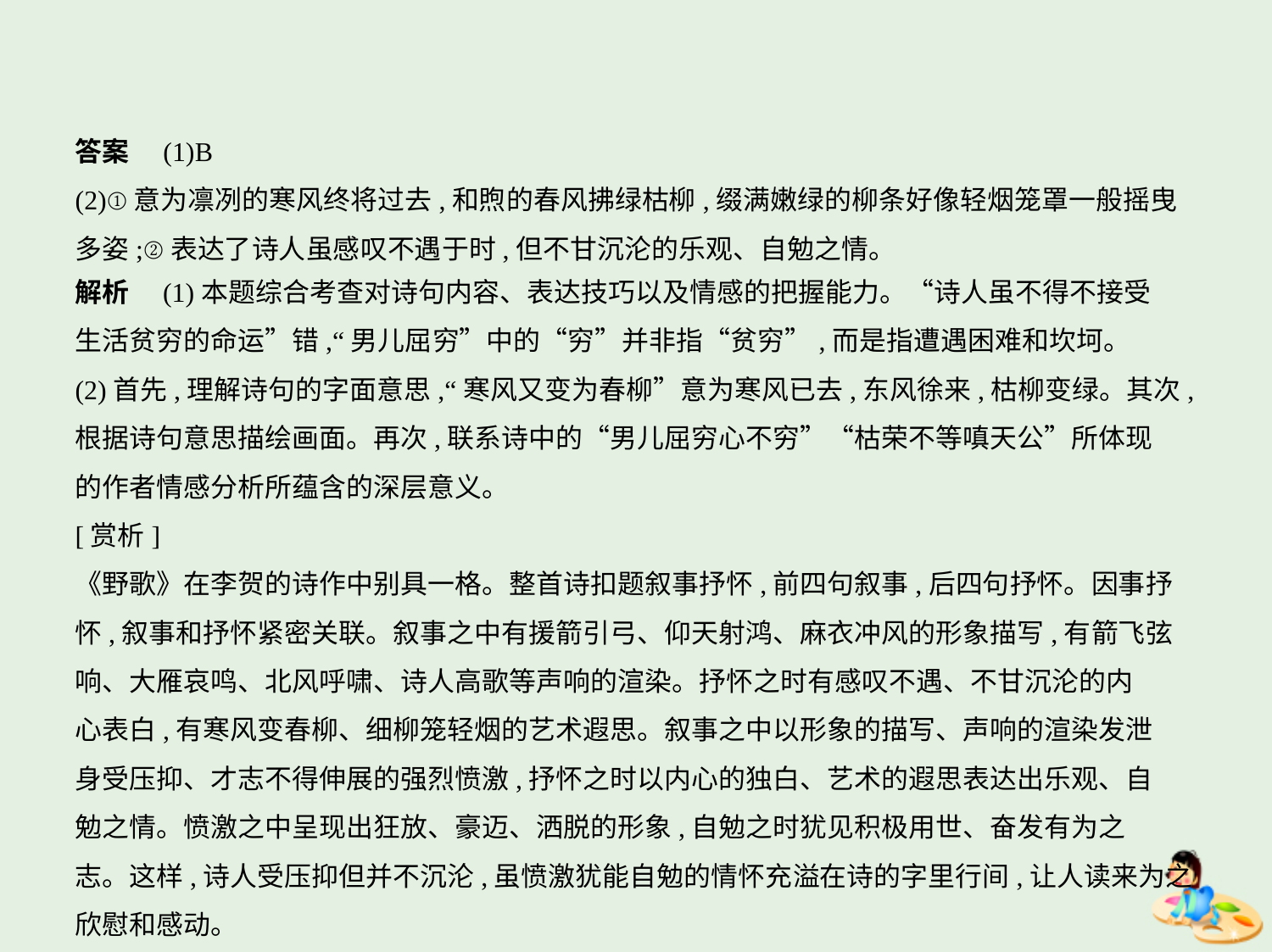

答案　(1)B
(2)①意为凛冽的寒风终将过去,和煦的春风拂绿枯柳,缀满嫩绿的柳条好像轻烟笼罩一般摇曳
多姿;②表达了诗人虽感叹不遇于时,但不甘沉沦的乐观、自勉之情。
解析　(1)本题综合考查对诗句内容、表达技巧以及情感的把握能力。“诗人虽不得不接受
生活贫穷的命运”错,“男儿屈穷”中的“穷”并非指“贫穷”,而是指遭遇困难和坎坷。
(2)首先,理解诗句的字面意思,“寒风又变为春柳”意为寒风已去,东风徐来,枯柳变绿。其次,
根据诗句意思描绘画面。再次,联系诗中的“男儿屈穷心不穷”“枯荣不等嗔天公”所体现
的作者情感分析所蕴含的深层意义。
[赏析]
《野歌》在李贺的诗作中别具一格。整首诗扣题叙事抒怀,前四句叙事,后四句抒怀。因事抒
怀,叙事和抒怀紧密关联。叙事之中有援箭引弓、仰天射鸿、麻衣冲风的形象描写,有箭飞弦
响、大雁哀鸣、北风呼啸、诗人高歌等声响的渲染。抒怀之时有感叹不遇、不甘沉沦的内
心表白,有寒风变春柳、细柳笼轻烟的艺术遐思。叙事之中以形象的描写、声响的渲染发泄
身受压抑、才志不得伸展的强烈愤激,抒怀之时以内心的独白、艺术的遐思表达出乐观、自
勉之情。愤激之中呈现出狂放、豪迈、洒脱的形象,自勉之时犹见积极用世、奋发有为之
志。这样,诗人受压抑但并不沉沦,虽愤激犹能自勉的情怀充溢在诗的字里行间,让人读来为之
欣慰和感动。